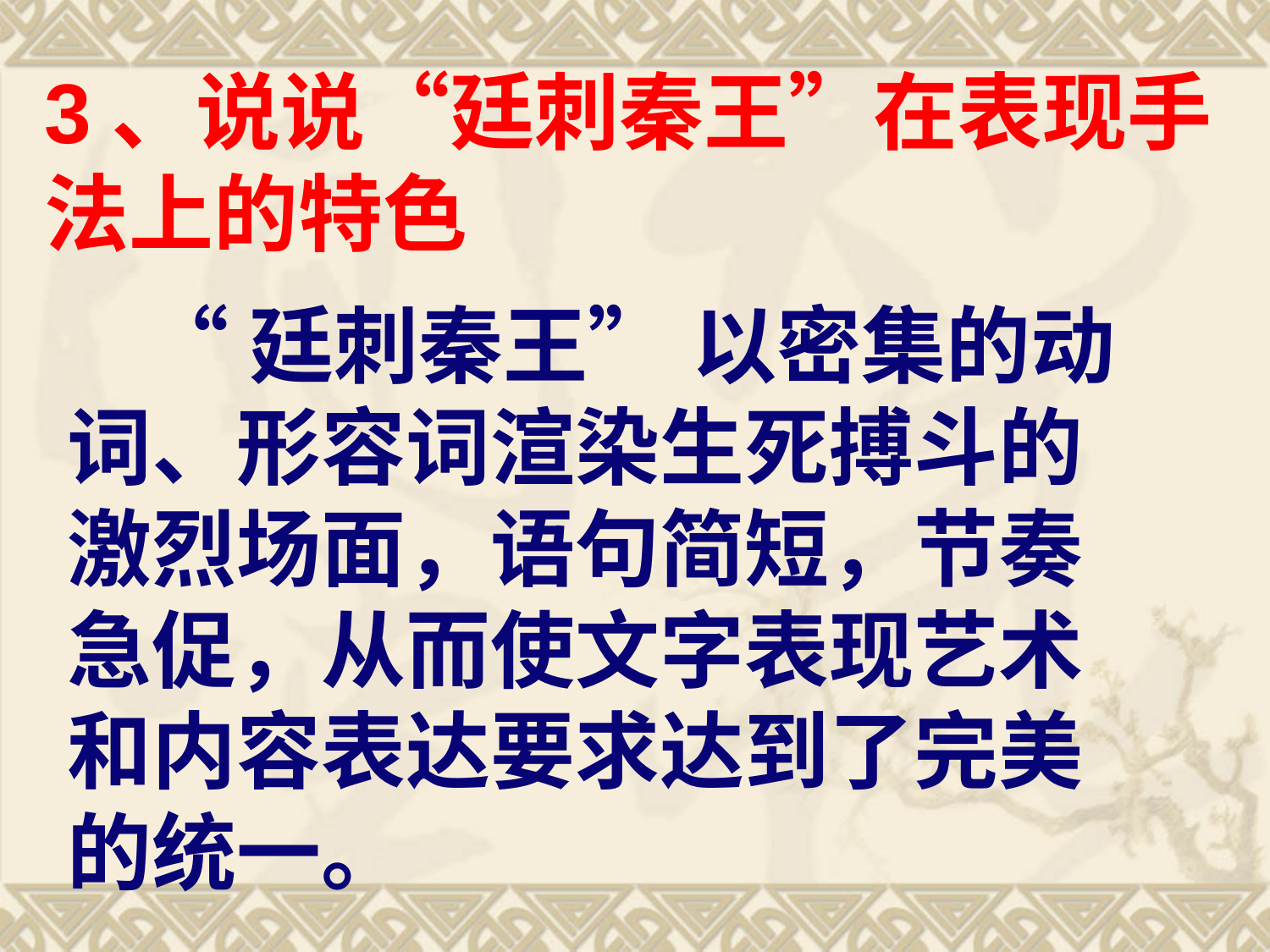

3、说说“廷刺秦王”在表现手法上的特色
    “廷刺秦王” 以密集的动词、形容词渲染生死搏斗的激烈场面，语句简短，节奏急促，从而使文字表现艺术和内容表达要求达到了完美的统一。